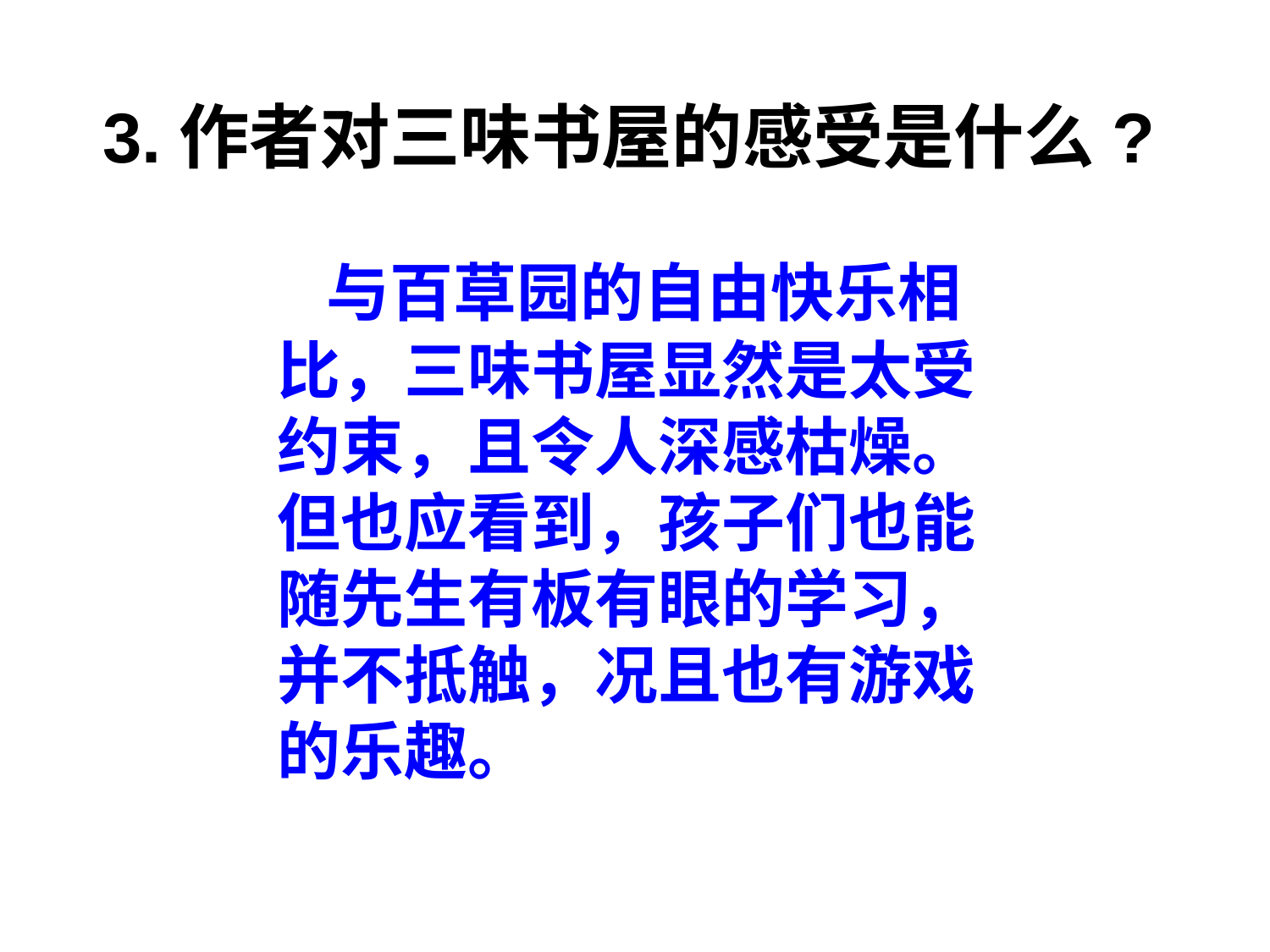

3.作者对三味书屋的感受是什么?
  与百草园的自由快乐相比，三味书屋显然是太受约束，且令人深感枯燥。但也应看到，孩子们也能随先生有板有眼的学习，并不抵触，况且也有游戏的乐趣。